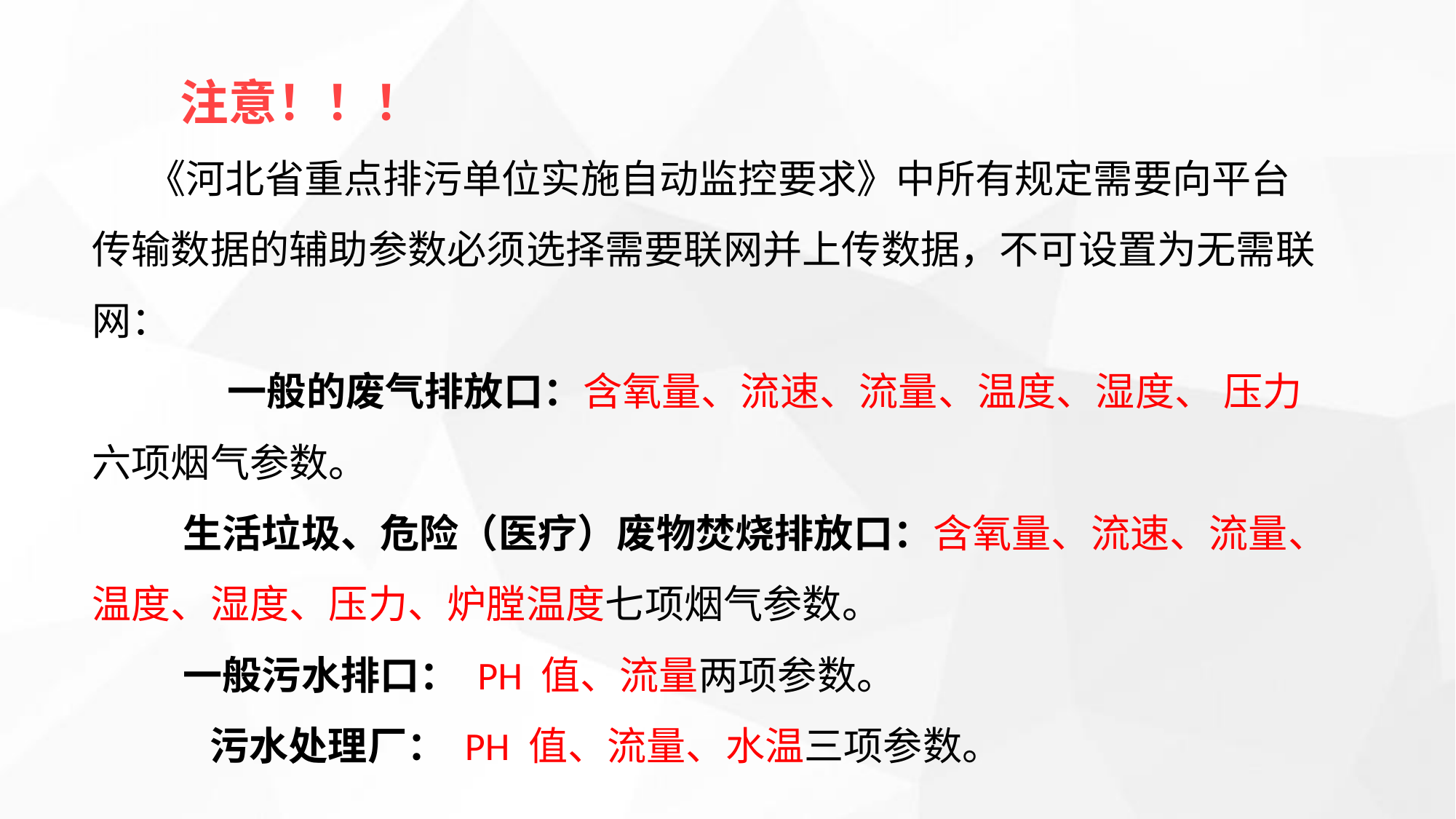

注意！！！
《河北省重点排污单位实施自动监控要求》中所有规定需要向平台传输数据的辅助参数必须选择需要联网并上传数据，不可设置为无需联网：
        一般的废气排放口：含氧量、流速、流量、温度、湿度、 压力六项烟气参数。
   生活垃圾、危险（医疗）废物焚烧排放口：含氧量、流速、流量、温度、湿度、压力、炉膛温度七项烟气参数。
   一般污水排口： PH 值、流量两项参数。
      污水处理厂： PH 值、流量、水温三项参数。